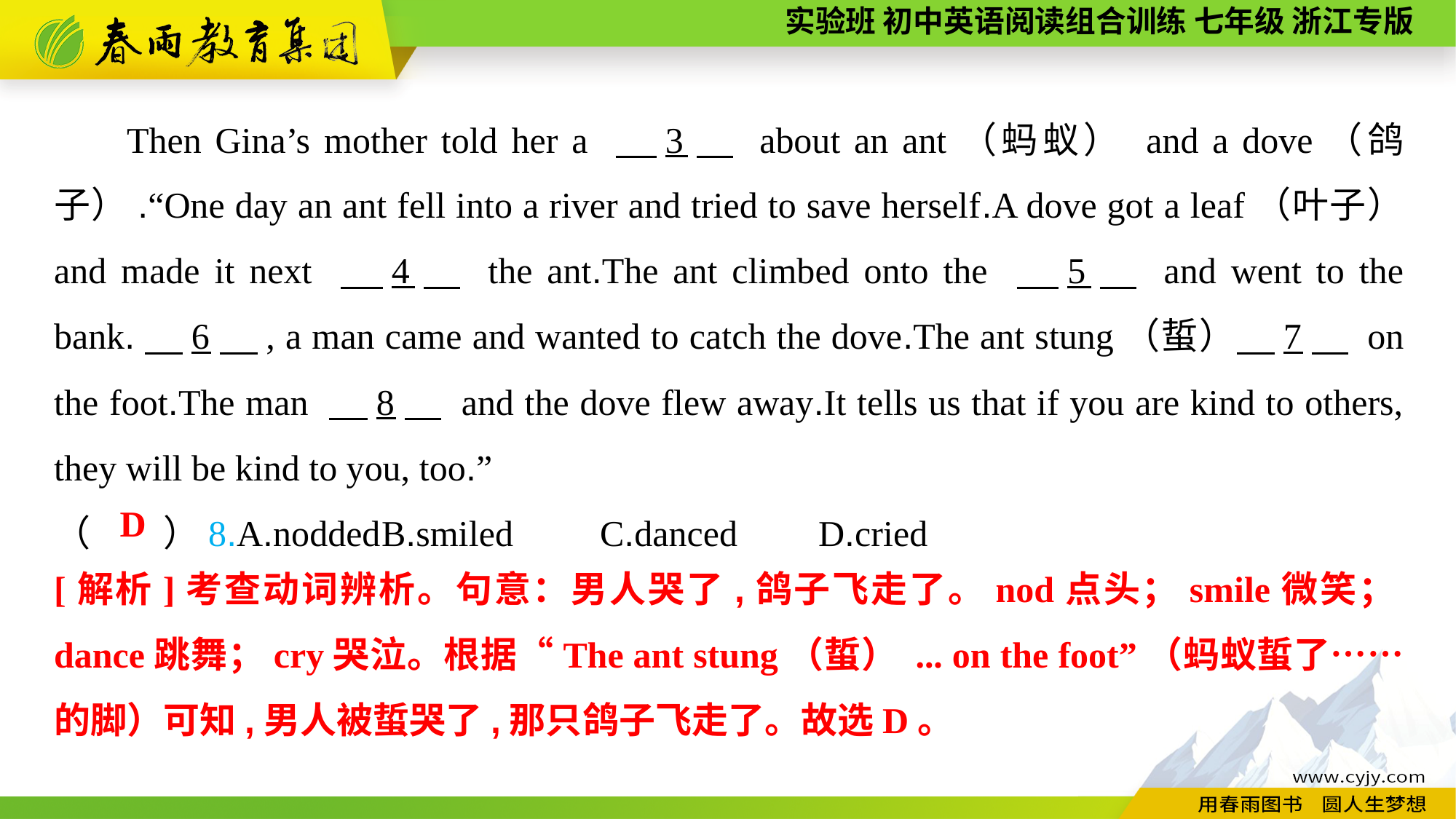

Then Gina’s mother told her a 　3　 about an ant（蚂蚁） and a dove（鸽子）.“One day an ant fell into a river and tried to save herself.A dove got a leaf（叶子） and made it next 　4　 the ant.The ant climbed onto the 　5　 and went to the bank.　6　, a man came and wanted to catch the dove.The ant stung（蜇）　7　 on the foot.The man 　8　 and the dove flew away.It tells us that if you are kind to others, they will be kind to you, too.”
（　　）8.A.nodded	B.smiled	C.danced	D.cried
D
[解析]考查动词辨析。句意：男人哭了,鸽子飞走了。nod点头；smile微笑；dance跳舞；cry哭泣。根据“The ant stung（蜇） ... on the foot”（蚂蚁蜇了……的脚）可知,男人被蜇哭了,那只鸽子飞走了。故选D。